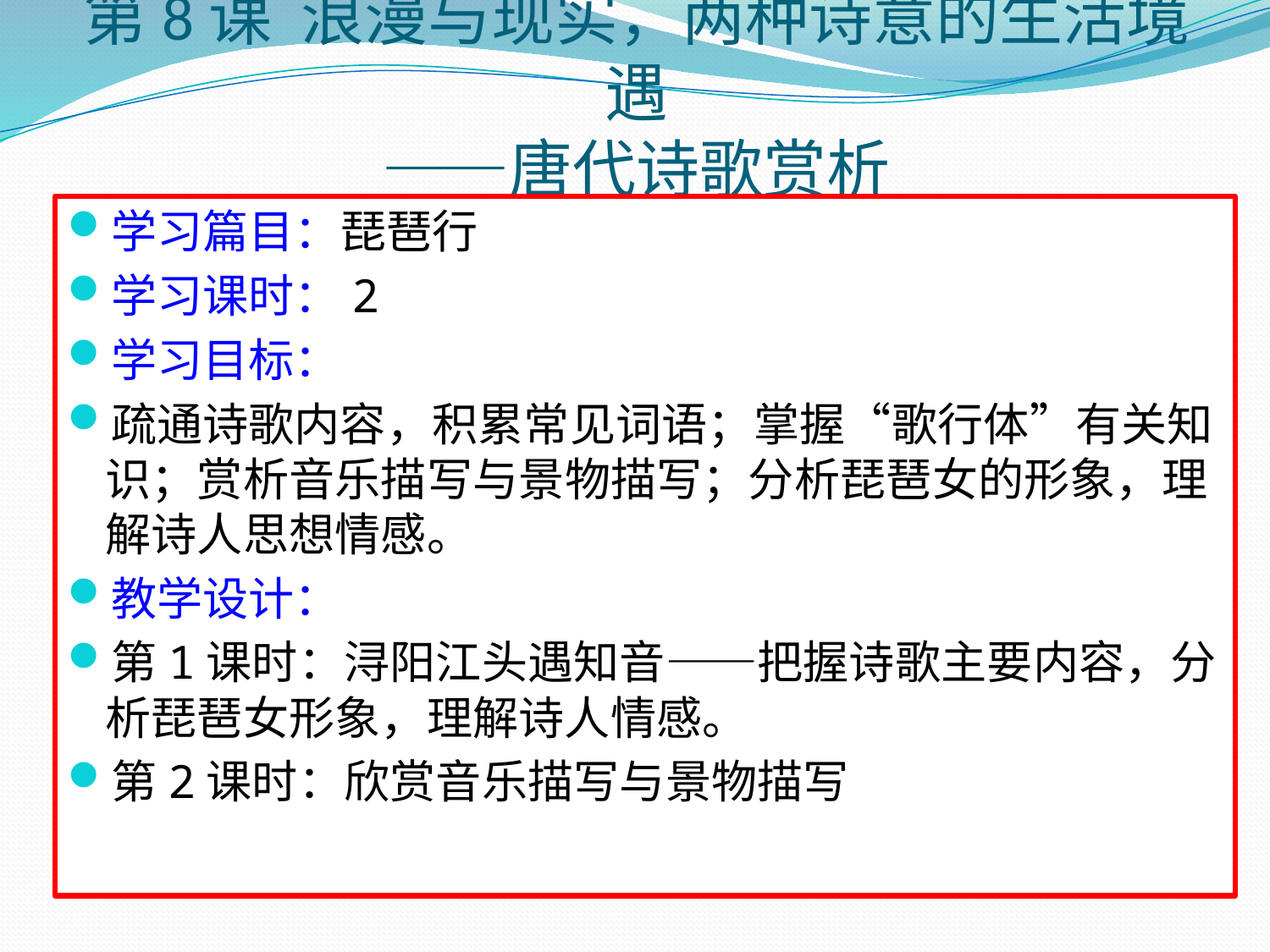

# 第8课  浪漫与现实，两种诗意的生活境遇 ——唐代诗歌赏析
学习篇目：琵琶行
学习课时：2
学习目标：
疏通诗歌内容，积累常见词语；掌握“歌行体”有关知识；赏析音乐描写与景物描写；分析琵琶女的形象，理解诗人思想情感。
教学设计：
第1课时：浔阳江头遇知音——把握诗歌主要内容，分析琵琶女形象，理解诗人情感。
第2课时：欣赏音乐描写与景物描写